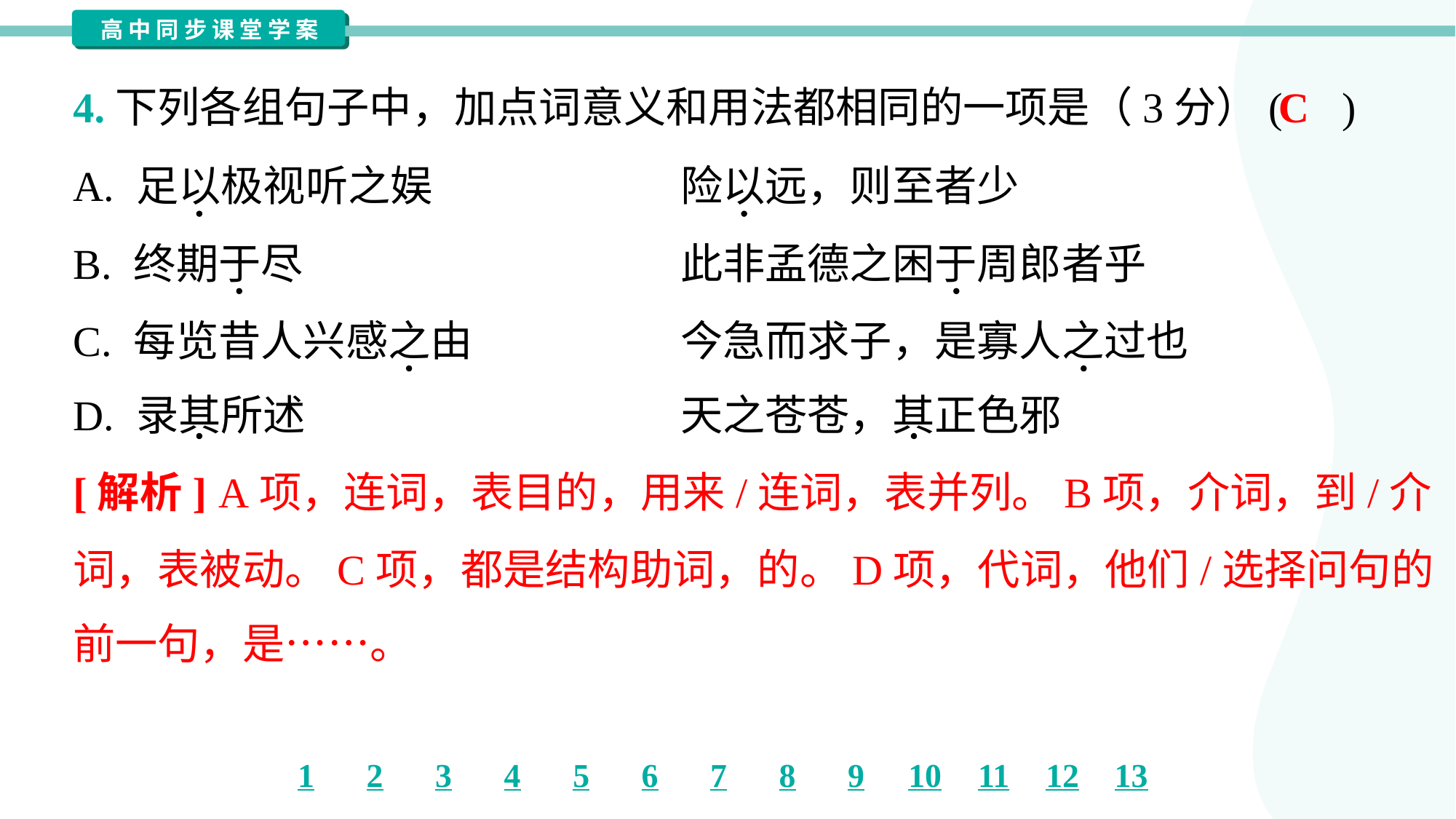

C
4.下列各组句子中，加点词意义和用法都相同的一项是（3分）(     )
A. 足以极视听之娱	险以远，则至者少
B. 终期于尽	此非孟德之困于周郎者乎
C. 每览昔人兴感之由	今急而求子，是寡人之过也
D. 录其所述	天之苍苍，其正色邪

[解析] A项，连词，表目的，用来/连词，表并列。B项，介词，到/介
词，表被动。C项，都是结构助词，的。D项，代词，他们/选择问句的
前一句，是……。